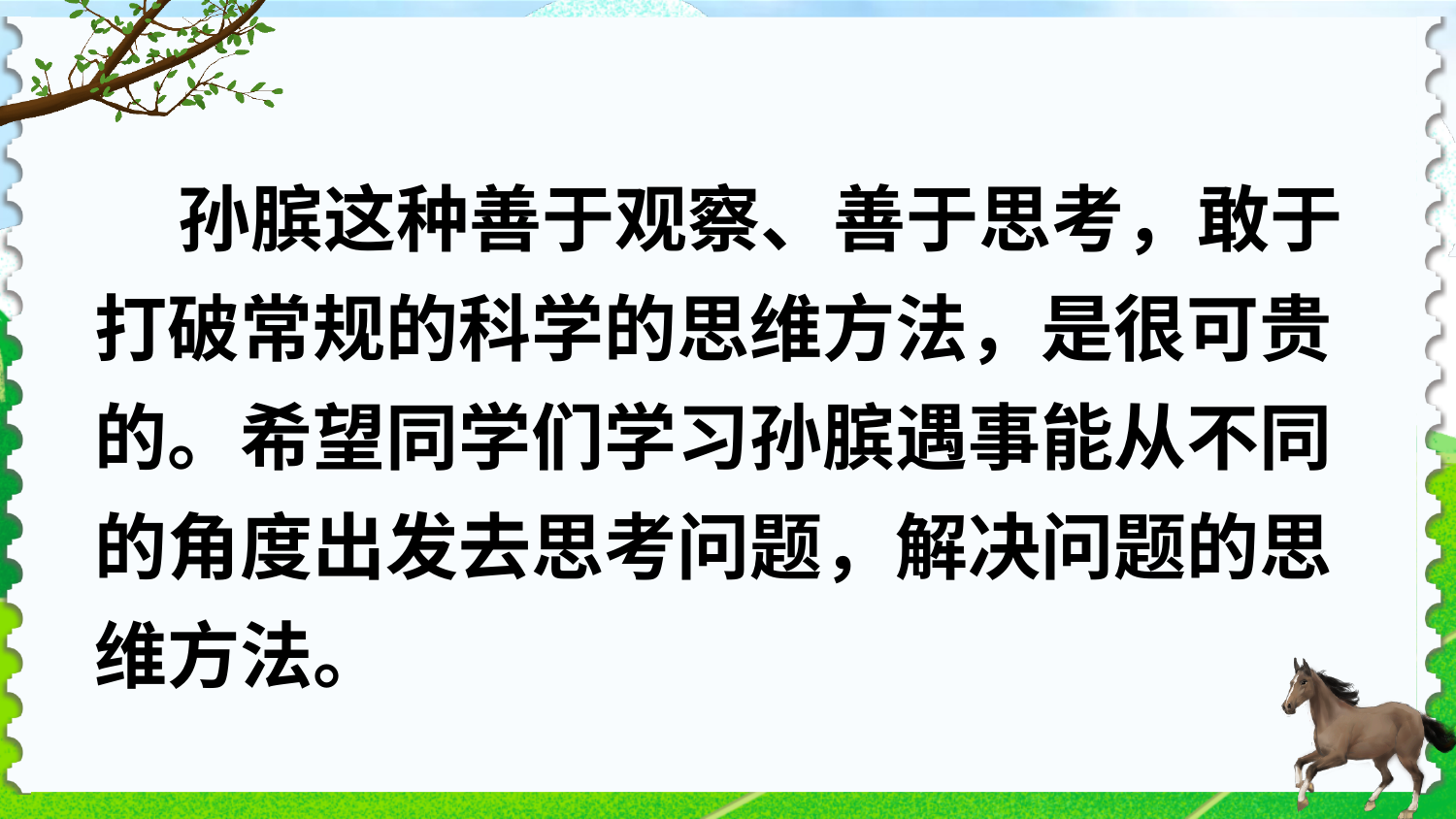

孙膑这种善于观察、善于思考，敢于打破常规的科学的思维方法，是很可贵的。希望同学们学习孙膑遇事能从不同的角度出发去思考问题，解决问题的思维方法。